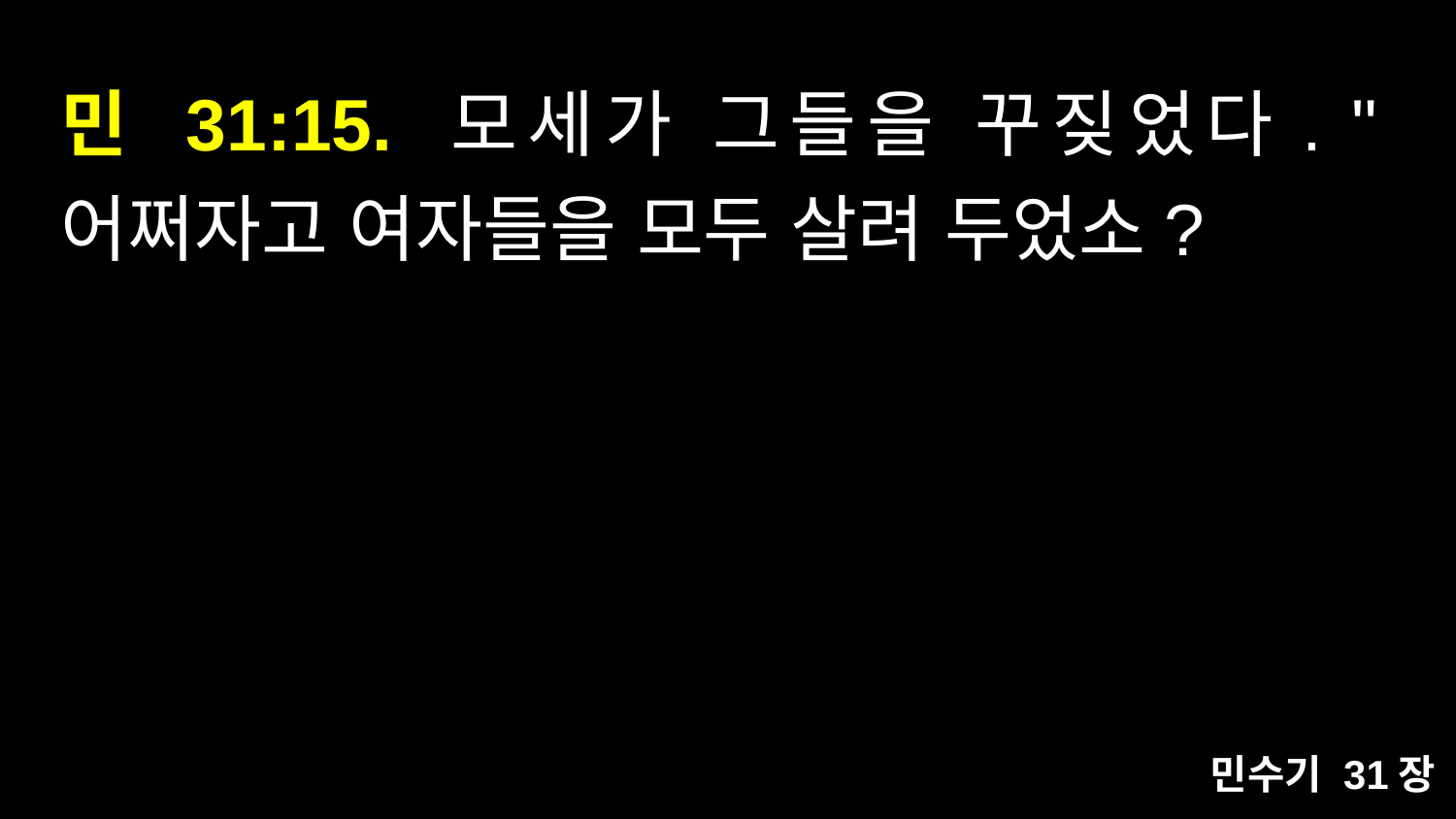

# 민 31:15. 모세가 그들을 꾸짖었다. "어쩌자고 여자들을 모두 살려 두었소?
민수기 31장